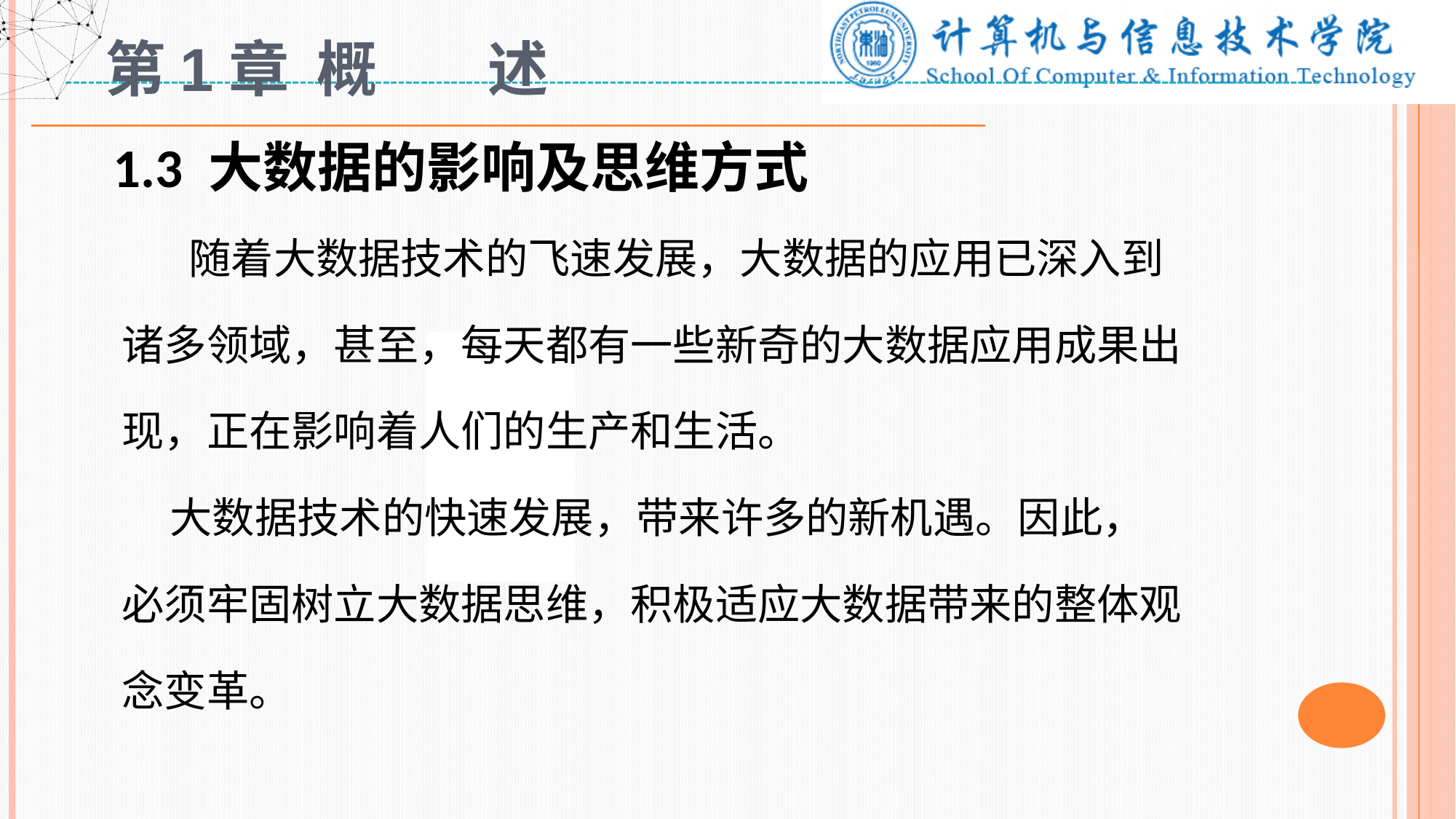

# 第1章  概        述
1.3 大数据的影响及思维方式
      随着大数据技术的飞速发展，大数据的应用已深入到诸多领域，甚至，每天都有一些新奇的大数据应用成果出现，正在影响着人们的生产和生活。
    大数据技术的快速发展，带来许多的新机遇。因此，必须牢固树立大数据思维，积极适应大数据带来的整体观念变革。